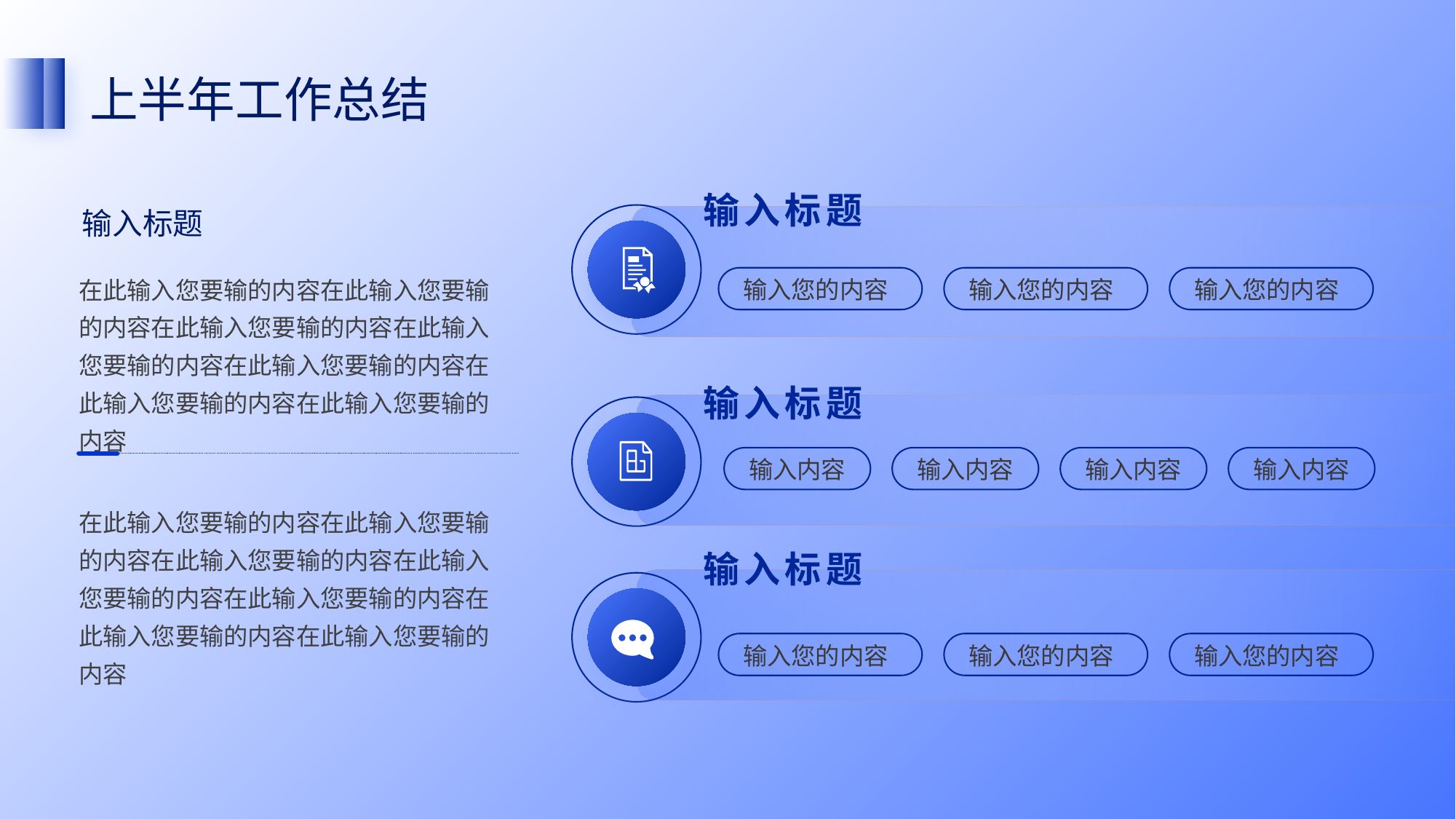

上半年工作总结
输入标题
输入标题

在此输入您要输的内容在此输入您要输的内容在此输入您要输的内容在此输入您要输的内容在此输入您要输的内容在此输入您要输的内容在此输入您要输的内容

输入您的内容

输入您的内容

输入您的内容
输入标题

输入内容

输入内容

输入内容

输入内容
在此输入您要输的内容在此输入您要输的内容在此输入您要输的内容在此输入您要输的内容在此输入您要输的内容在此输入您要输的内容在此输入您要输的内容
输入标题

输入您的内容

输入您的内容

输入您的内容